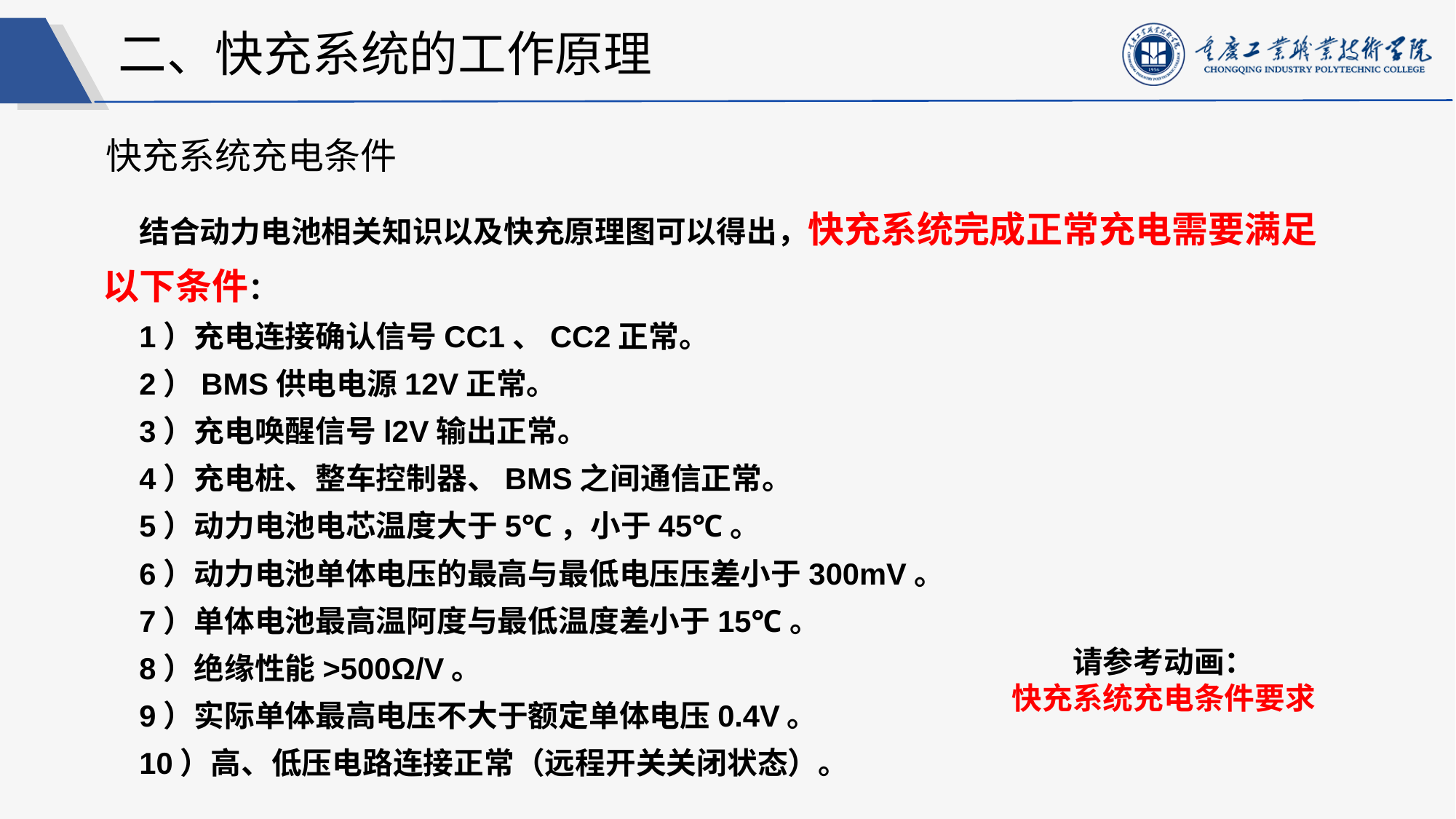

二、快充系统的工作原理
快充系统充电条件
结合动力电池相关知识以及快充原理图可以得出，快充系统完成正常充电需要满足以下条件：
1）充电连接确认信号CC1、CC2正常。
2）BMS供电电源12V正常。
3）充电唤醒信号l2V输出正常。
4）充电桩、整车控制器、BMS之间通信正常。
5）动力电池电芯温度大于5℃，小于45℃。
6）动力电池单体电压的最高与最低电压压差小于300mV。
7）单体电池最高温阿度与最低温度差小于15℃。
8）绝缘性能>500Ω/V。
9）实际单体最高电压不大于额定单体电压0.4V。
10）高、低压电路连接正常（远程开关关闭状态）。
请参考动画：
快充系统充电条件要求